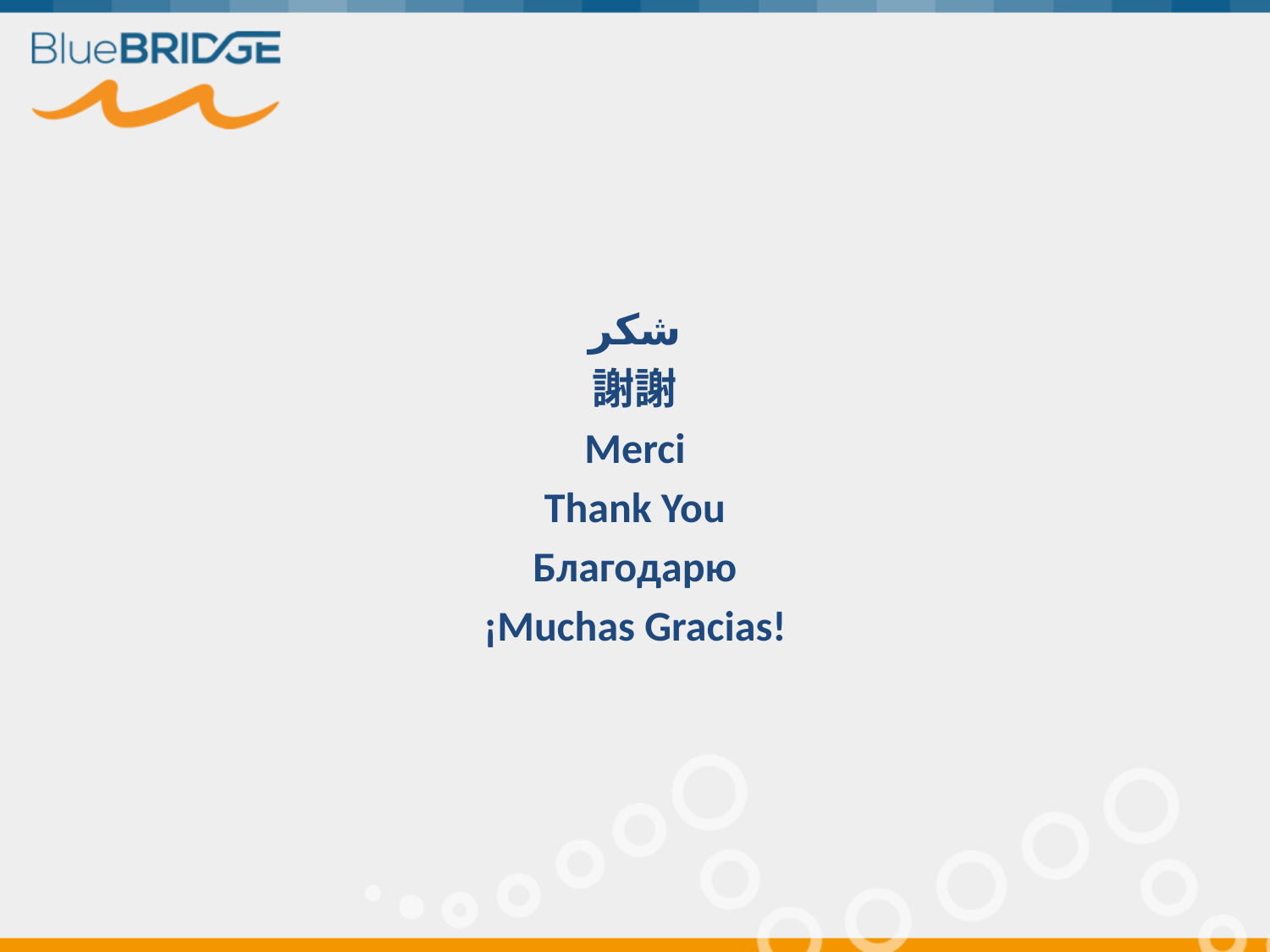

شكر
謝謝
Merci
Thank You
Благодарю
¡Muchas Gracias!